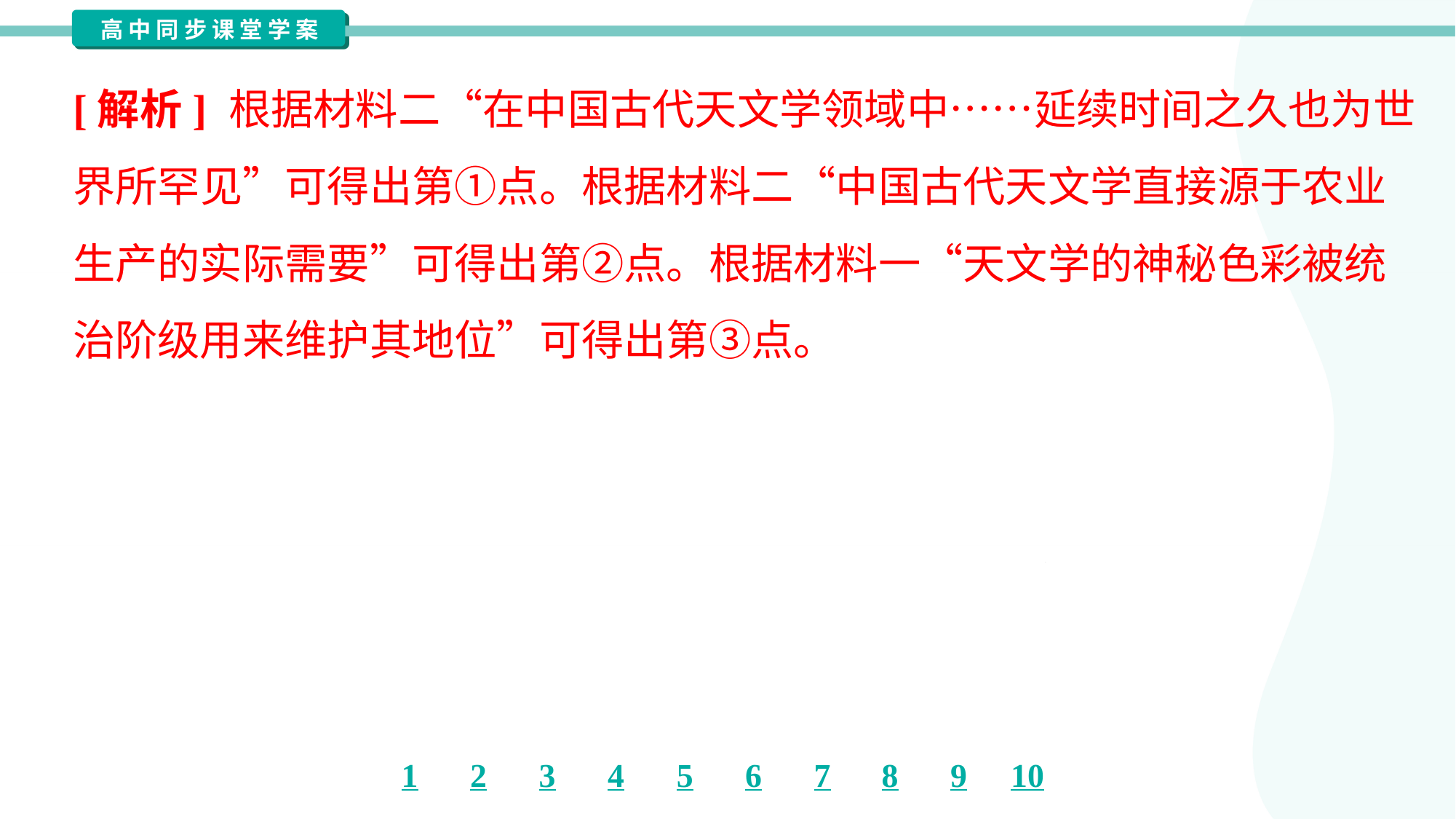

[解析] 根据材料二“在中国古代天文学领域中……延续时间之久也为世
界所罕见”可得出第①点。根据材料二“中国古代天文学直接源于农业
生产的实际需要”可得出第②点。根据材料一“天文学的神秘色彩被统
治阶级用来维护其地位”可得出第③点。